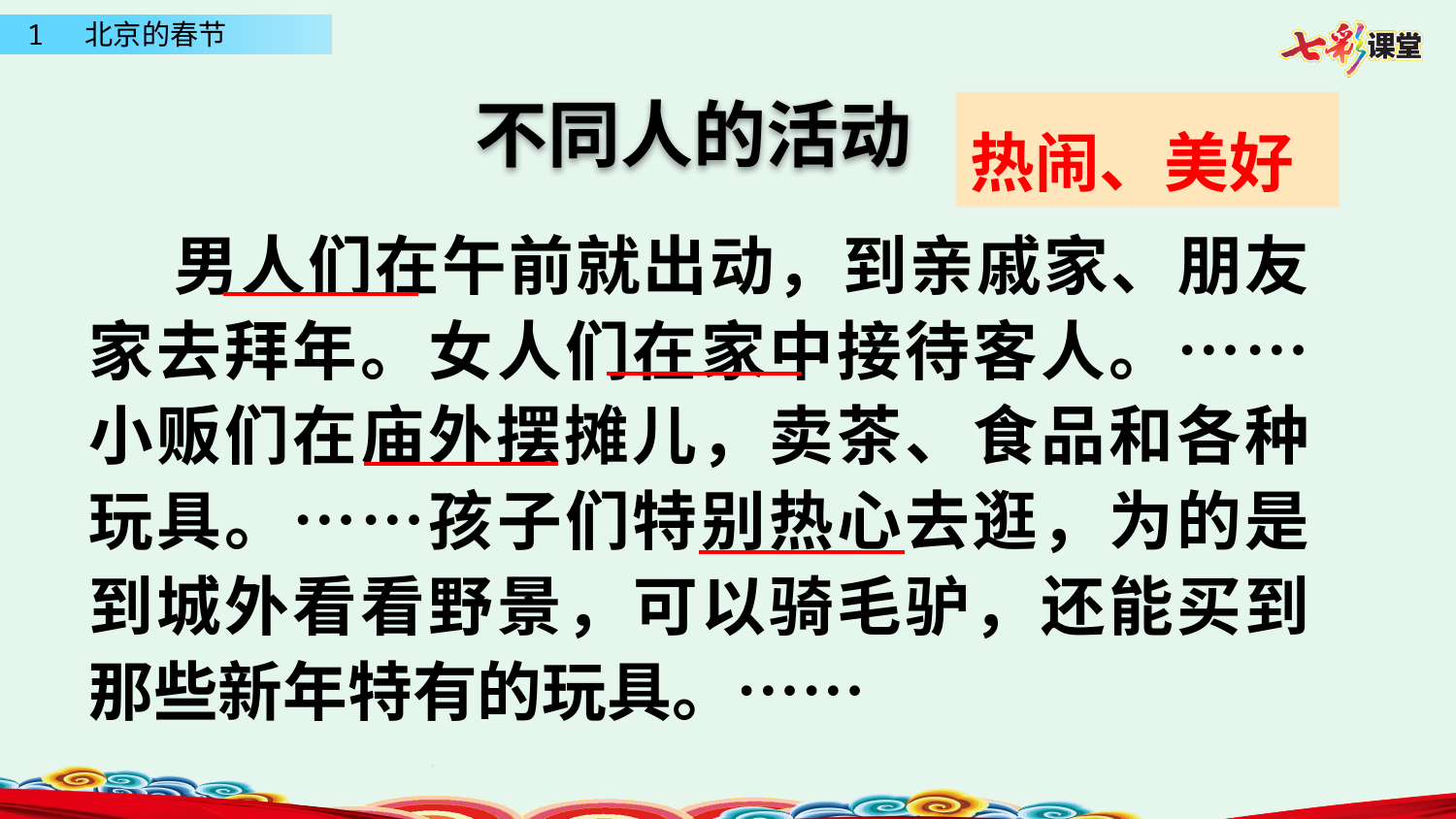

不同人的活动
热闹、美好
    男人们在午前就出动，到亲戚家、朋友家去拜年。女人们在家中接待客人。……小贩们在庙外摆摊儿，卖茶、食品和各种玩具。……孩子们特别热心去逛，为的是到城外看看野景，可以骑毛驴，还能买到那些新年特有的玩具。……